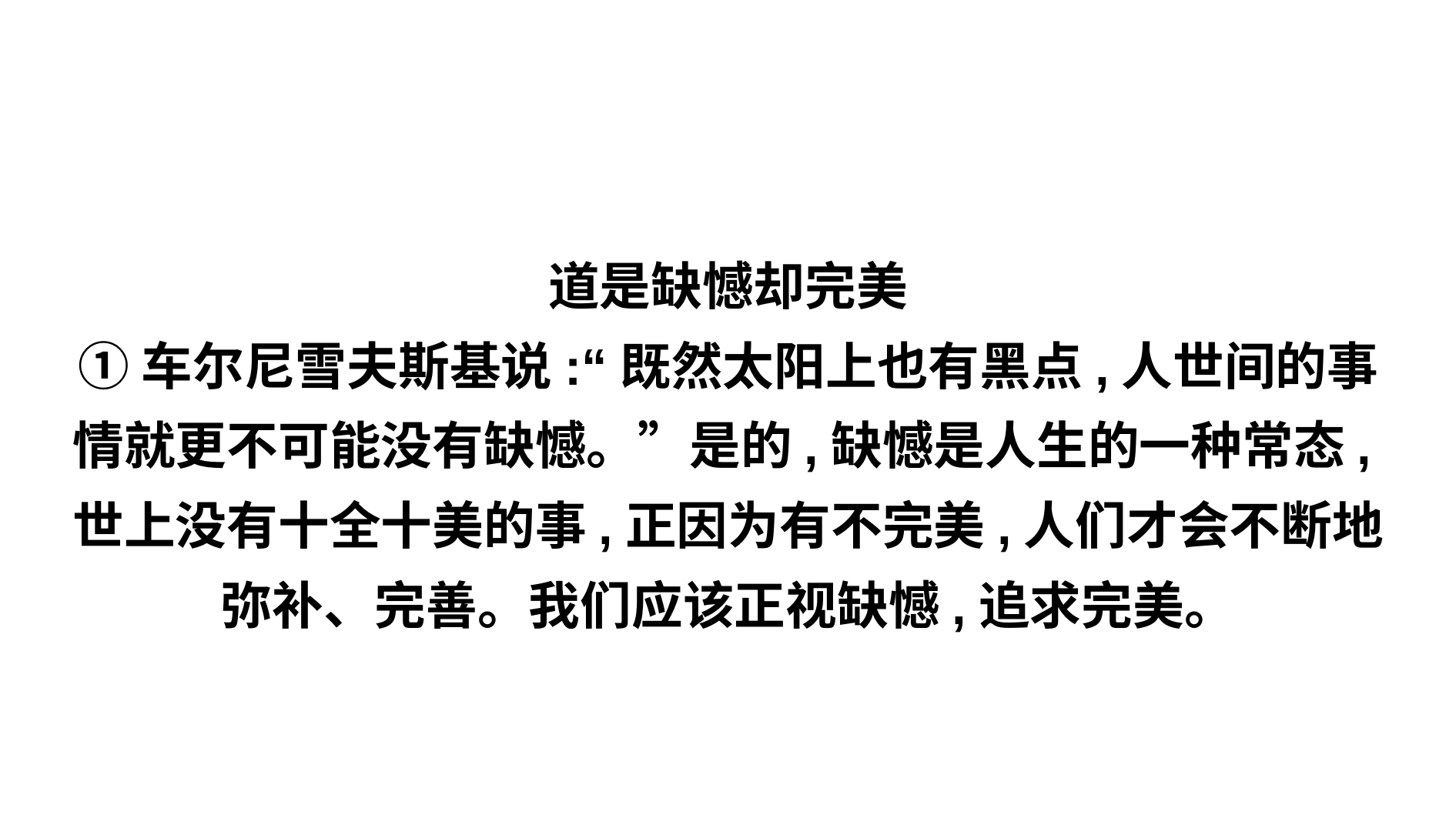

道是缺憾却完美
①车尔尼雪夫斯基说:“既然太阳上也有黑点,人世间的事情就更不可能没有缺憾。”是的,缺憾是人生的一种常态,世上没有十全十美的事,正因为有不完美,人们才会不断地弥补、完善。我们应该正视缺憾,追求完美。